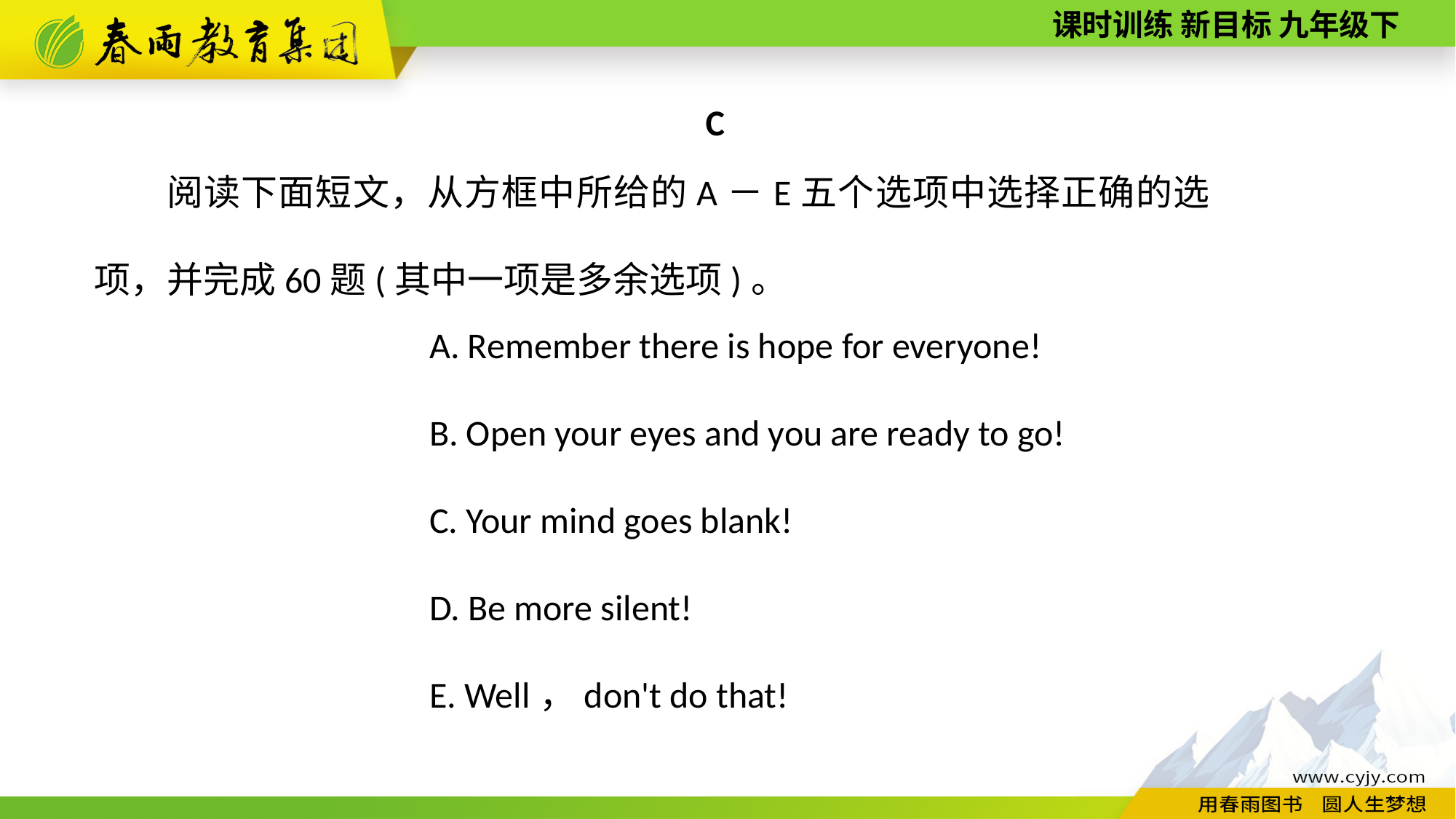

C
阅读下面短文，从方框中所给的A－E五个选项中选择正确的选项，并完成60题(其中一项是多余选项)。
A. Remember there is hope for everyone!
B. Open your eyes and you are ready to go!
C. Your mind goes blank!
D. Be more silent!
E. Well，don't do that!